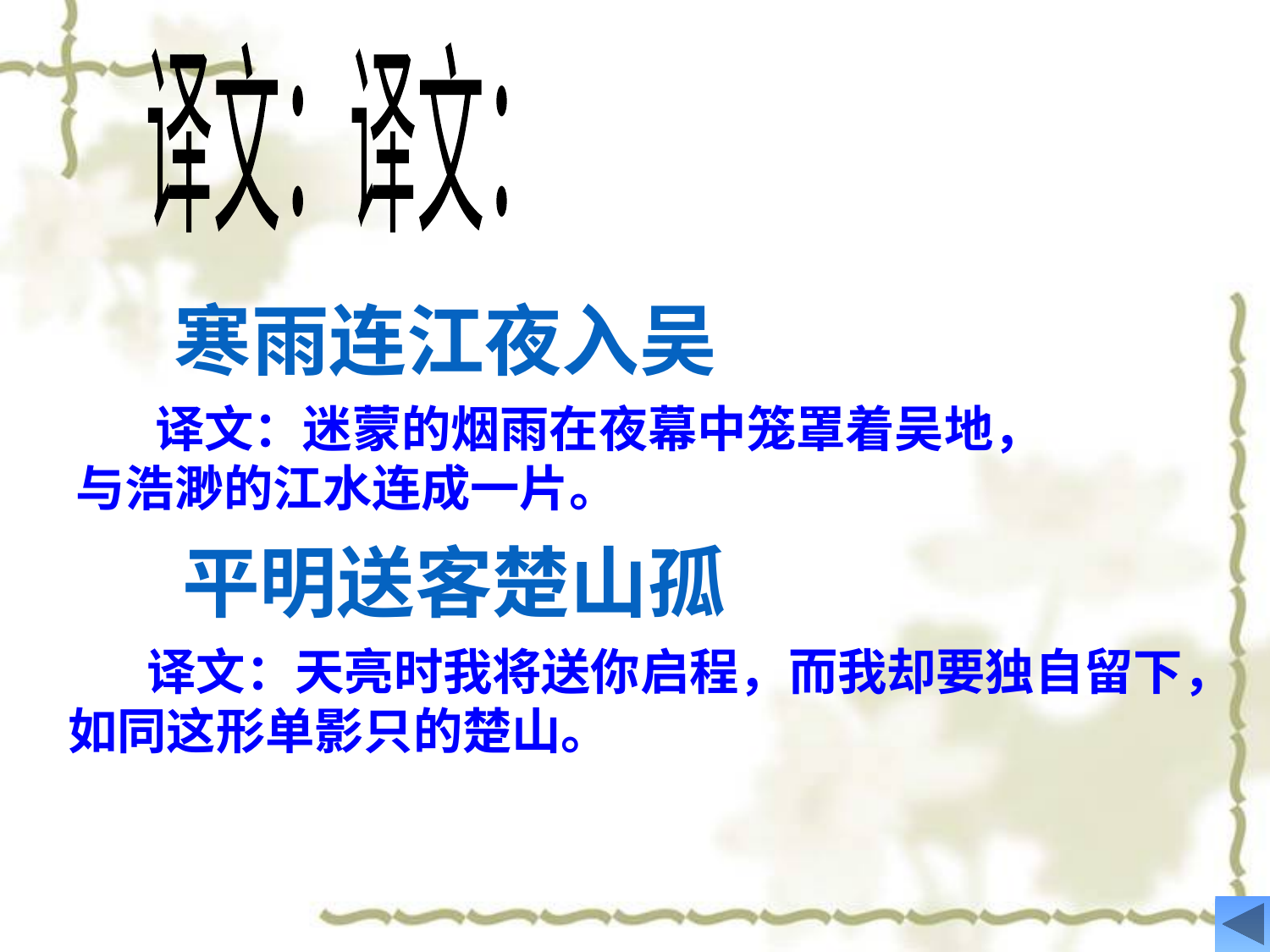

译文：译文：
寒雨连江夜入吴
      译文：迷蒙的烟雨在夜幕中笼罩着吴地，与浩渺的江水连成一片。
平明送客楚山孤
      译文：天亮时我将送你启程，而我却要独自留下，如同这形单影只的楚山。